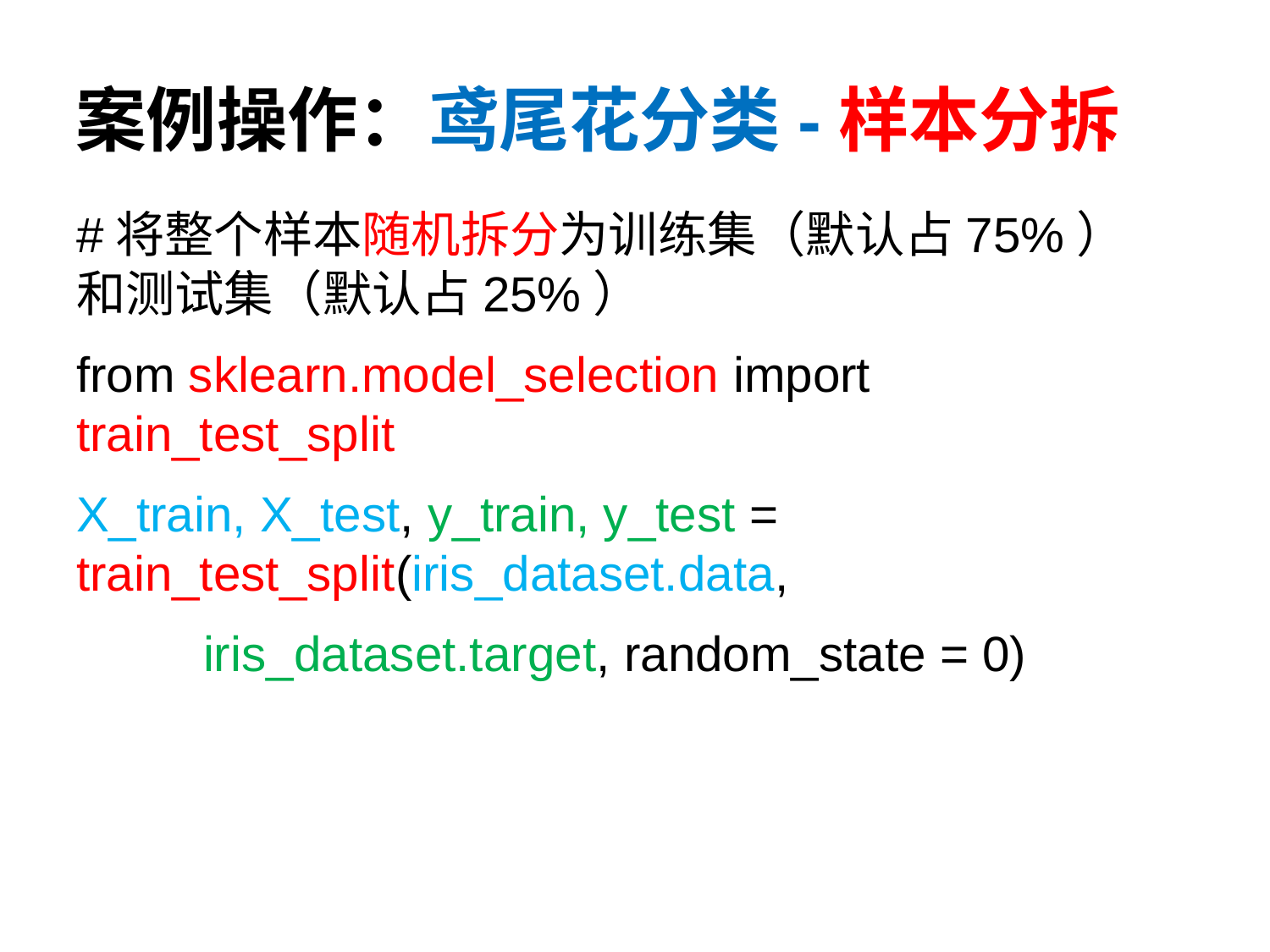

# 案例操作：鸢尾花分类-样本分拆
#将整个样本随机拆分为训练集（默认占75%）和测试集（默认占25%）
from sklearn.model_selection import 	train_test_split
X_train, X_test, y_train, y_test = 	train_test_split(iris_dataset.data,
	iris_dataset.target, random_state = 0)